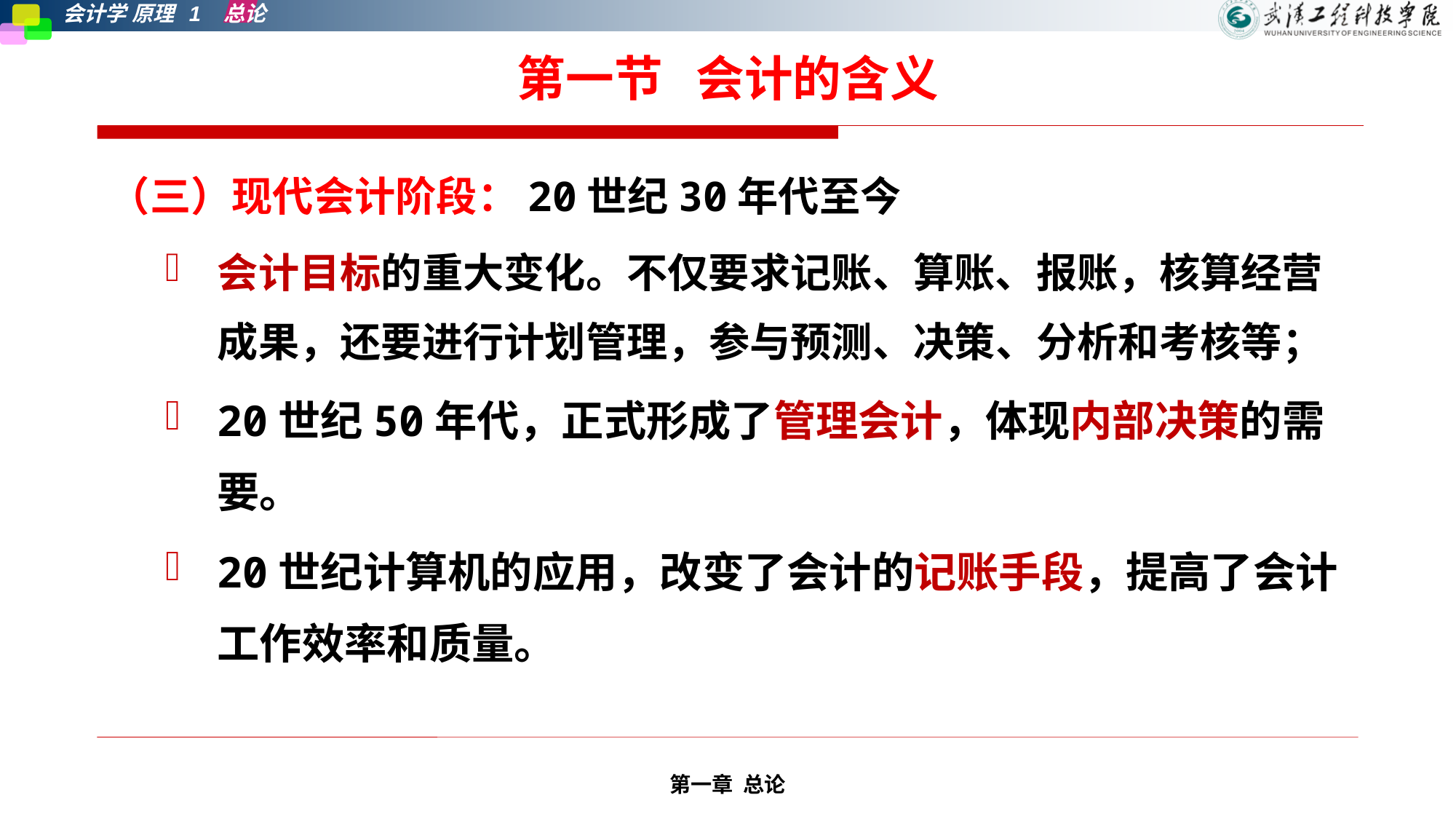

# 第一节   会计的含义
（三）现代会计阶段：20世纪30年代至今
会计目标的重大变化。不仅要求记账、算账、报账，核算经营成果，还要进行计划管理，参与预测、决策、分析和考核等；
20世纪50年代，正式形成了管理会计，体现内部决策的需要。
20世纪计算机的应用，改变了会计的记账手段，提高了会计工作效率和质量。

第一章  总论